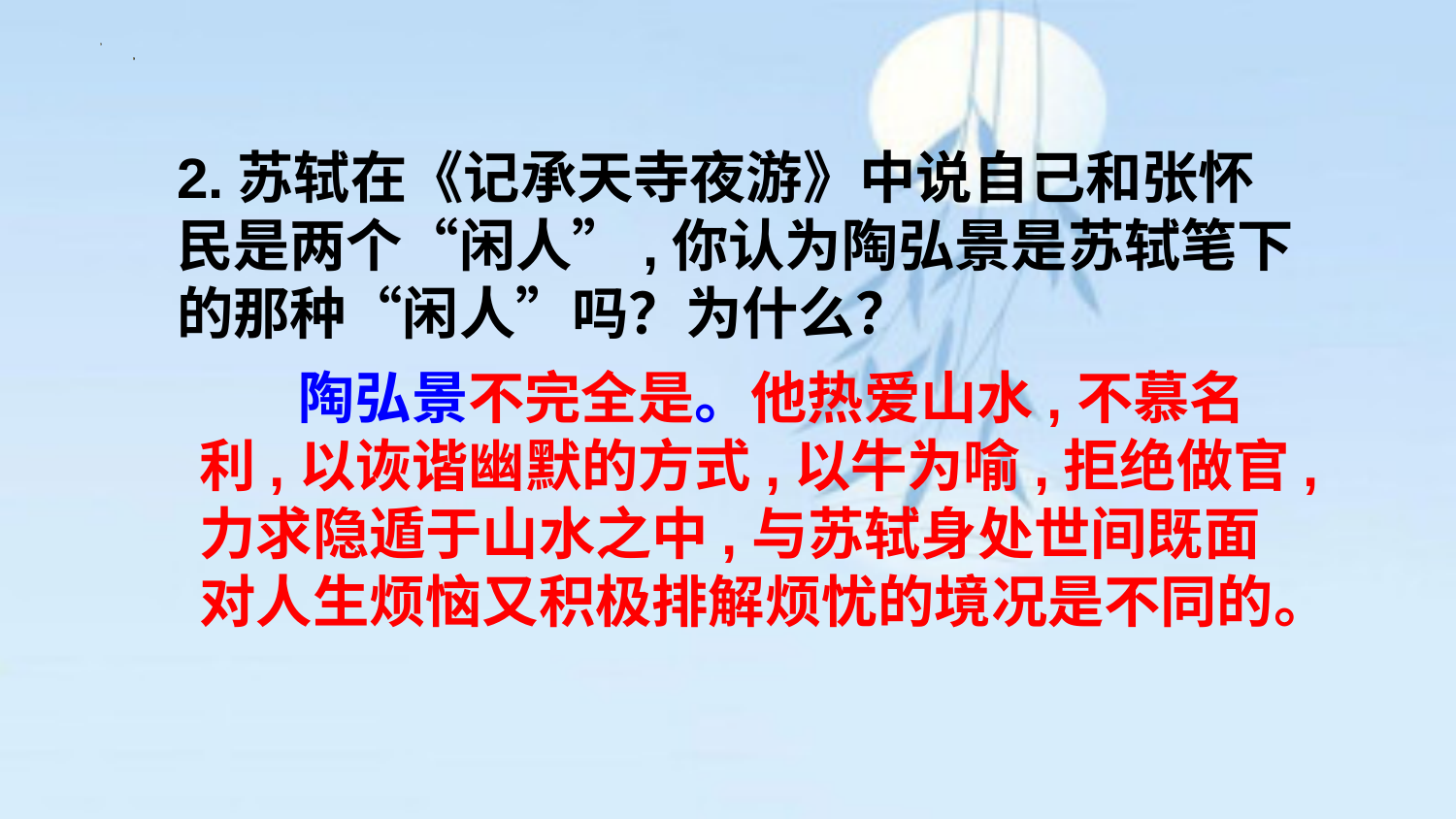

2.苏轼在《记承天寺夜游》中说自己和张怀民是两个“闲人”,你认为陶弘景是苏轼笔下的那种“闲人”吗？为什么？
        陶弘景不完全是。他热爱山水,不慕名利,以诙谐幽默的方式,以牛为喻,拒绝做官,力求隐遁于山水之中,与苏轼身处世间既面对人生烦恼又积极排解烦忧的境况是不同的。